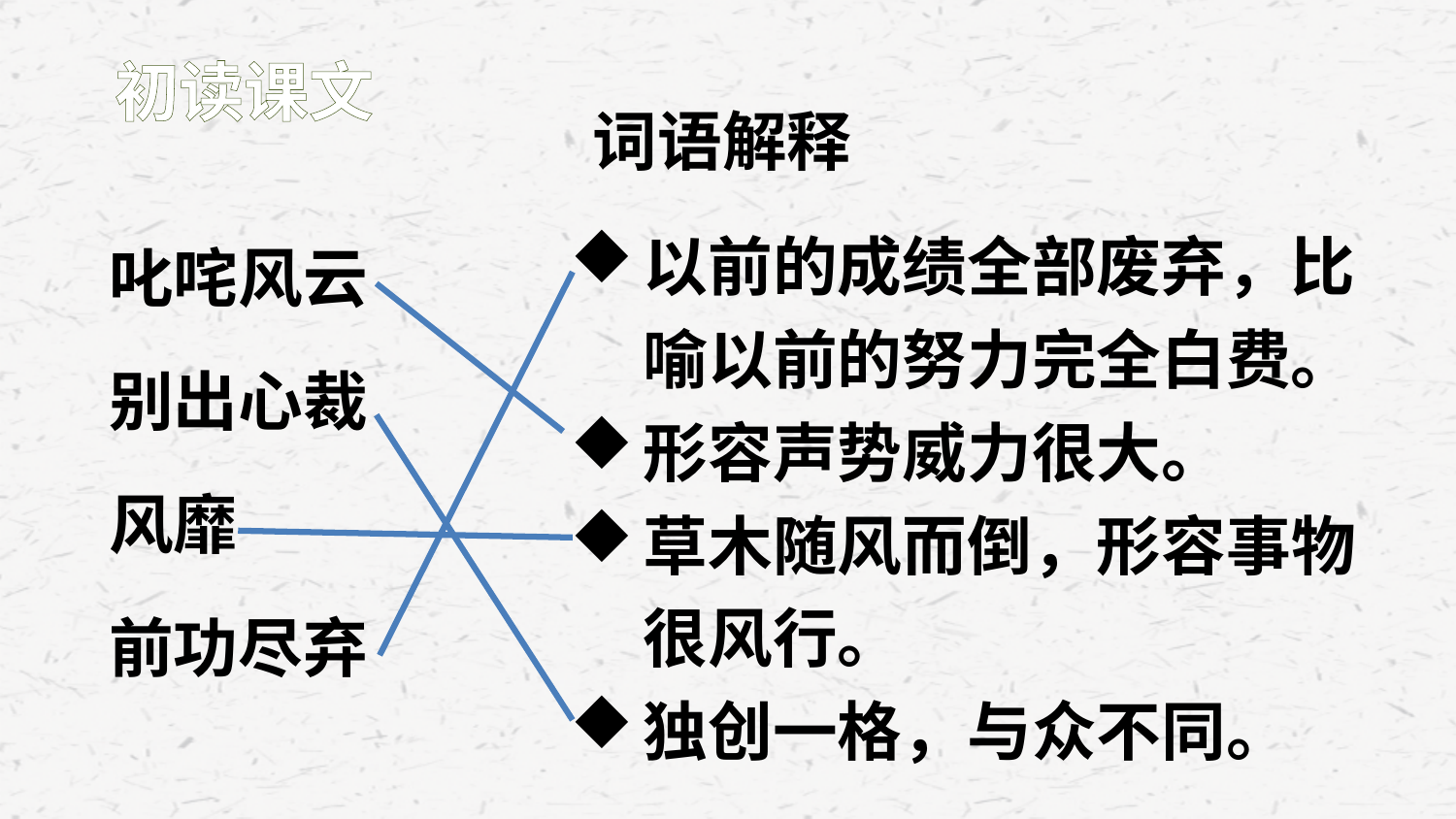

初读课文
词语解释
以前的成绩全部废弃，比喻以前的努力完全白费。
形容声势威力很大。
草木随风而倒，形容事物很风行。
独创一格，与众不同。
叱咤风云
别出心裁
风靡
前功尽弃